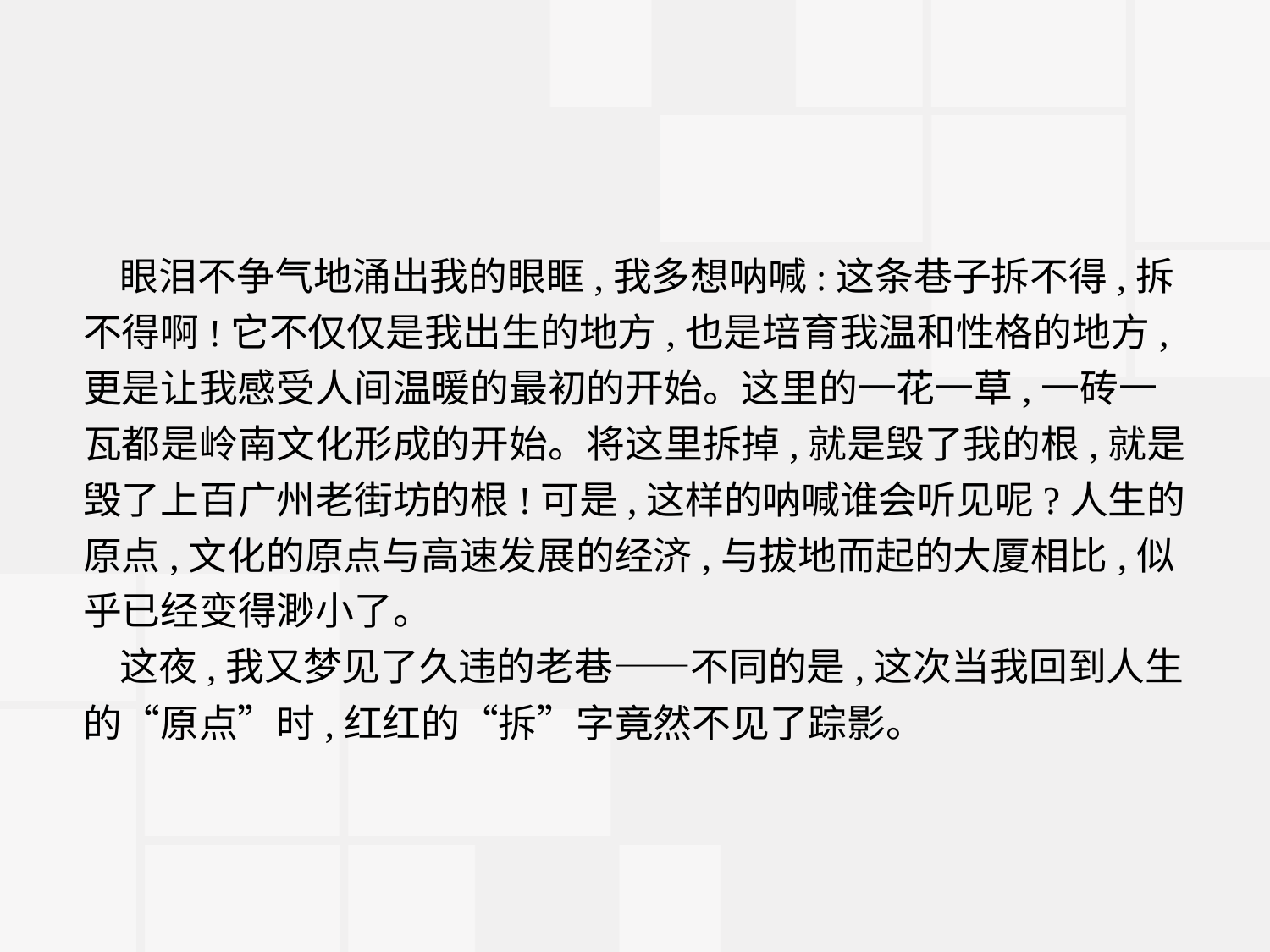

眼泪不争气地涌出我的眼眶,我多想呐喊:这条巷子拆不得,拆不得啊!它不仅仅是我出生的地方,也是培育我温和性格的地方,更是让我感受人间温暖的最初的开始。这里的一花一草,一砖一瓦都是岭南文化形成的开始。将这里拆掉,就是毁了我的根,就是毁了上百广州老街坊的根!可是,这样的呐喊谁会听见呢?人生的原点,文化的原点与高速发展的经济,与拔地而起的大厦相比,似乎已经变得渺小了。
这夜,我又梦见了久违的老巷——不同的是,这次当我回到人生的“原点”时,红红的“拆”字竟然不见了踪影。